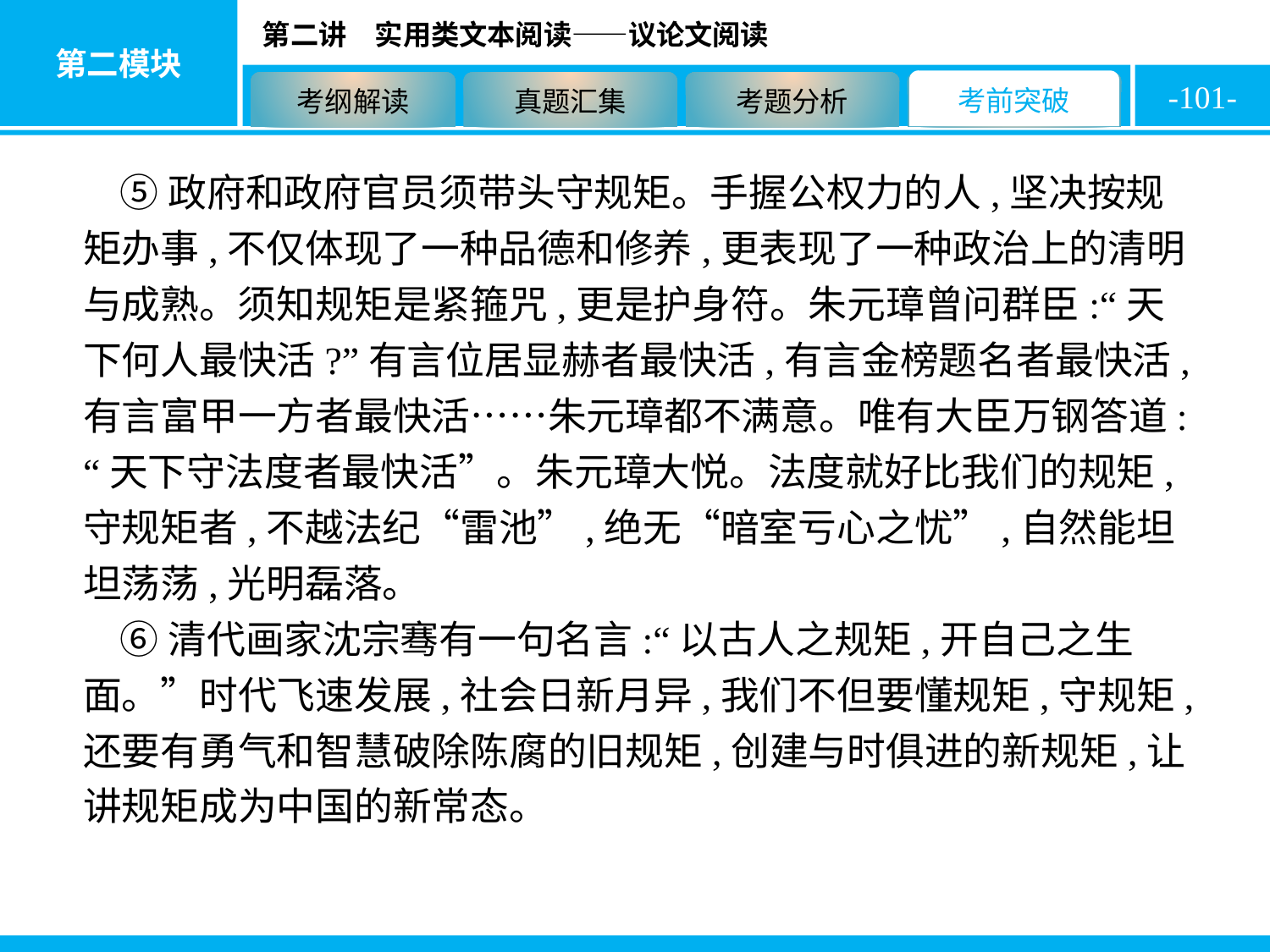

-101-
⑤政府和政府官员须带头守规矩。手握公权力的人,坚决按规矩办事,不仅体现了一种品德和修养,更表现了一种政治上的清明与成熟。须知规矩是紧箍咒,更是护身符。朱元璋曾问群臣:“天下何人最快活?”有言位居显赫者最快活,有言金榜题名者最快活,有言富甲一方者最快活……朱元璋都不满意。唯有大臣万钢答道:“天下守法度者最快活”。朱元璋大悦。法度就好比我们的规矩,守规矩者,不越法纪“雷池”,绝无“暗室亏心之忧”,自然能坦坦荡荡,光明磊落。
⑥清代画家沈宗骞有一句名言:“以古人之规矩,开自己之生面。”时代飞速发展,社会日新月异,我们不但要懂规矩,守规矩,还要有勇气和智慧破除陈腐的旧规矩,创建与时俱进的新规矩,让讲规矩成为中国的新常态。